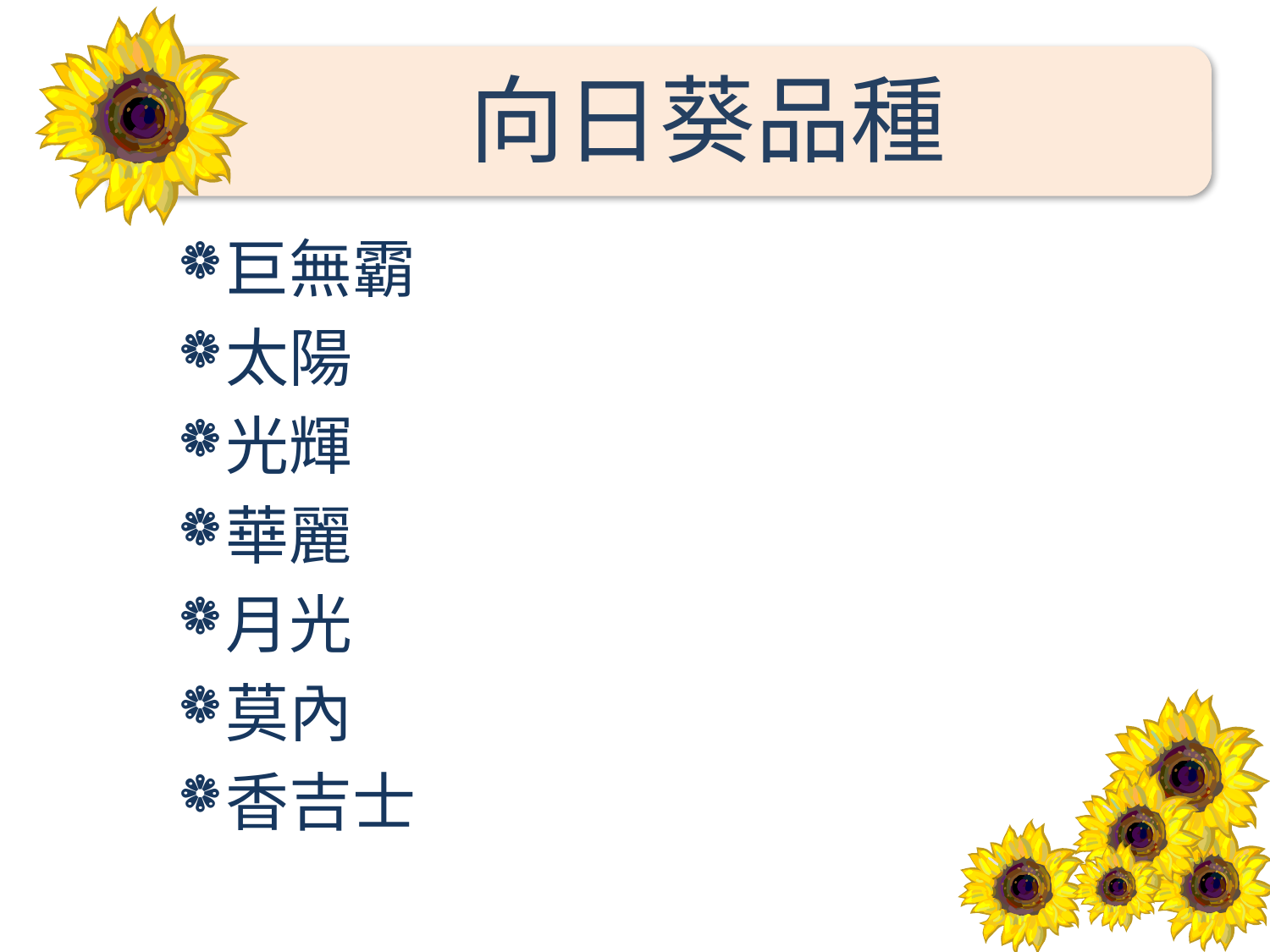

# 向日葵品種
巨無霸
太陽
光輝
華麗
月光
莫內
香吉士